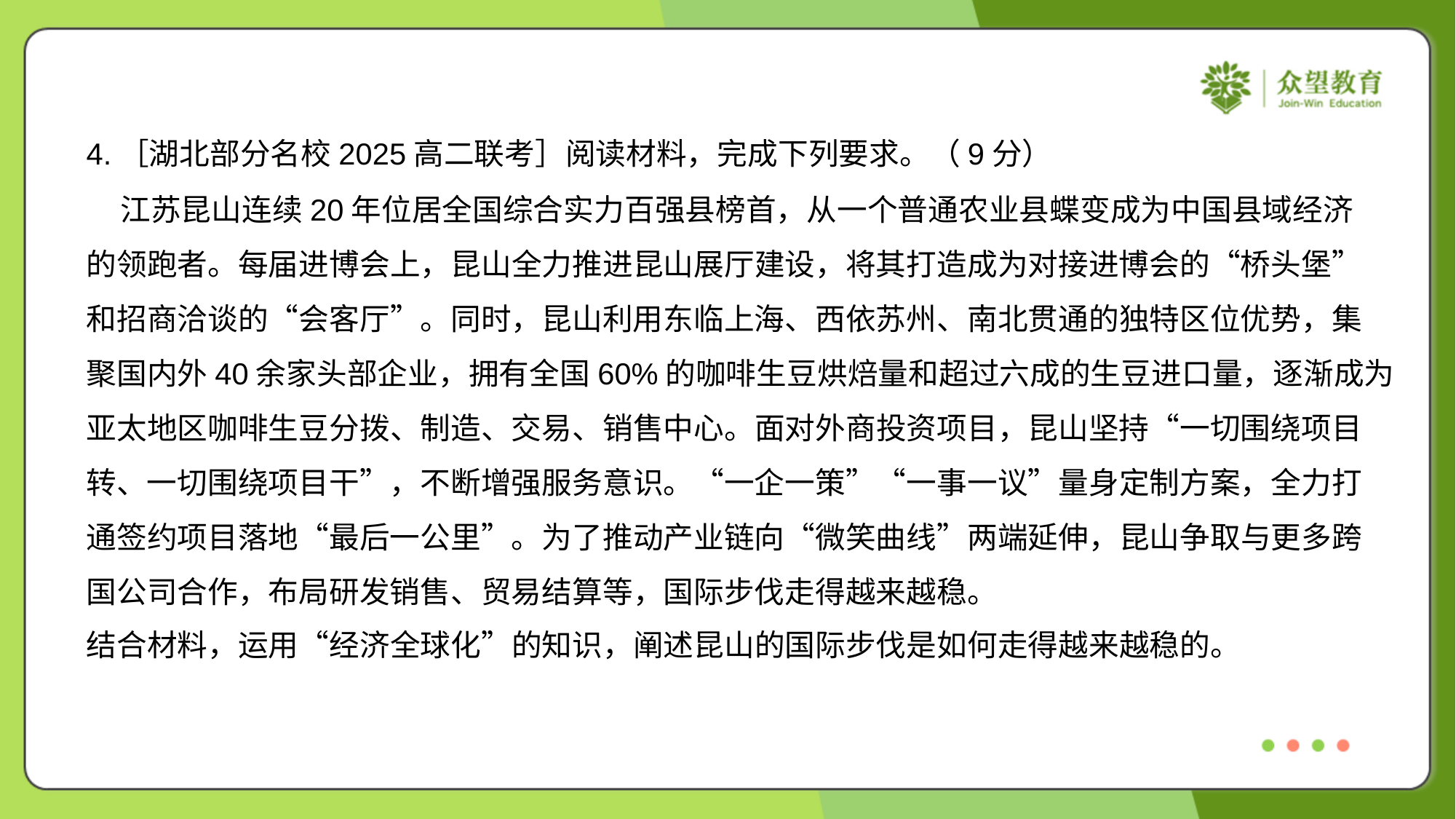

4.［湖北部分名校2025高二联考］阅读材料，完成下列要求。（9分）
    江苏昆山连续20年位居全国综合实力百强县榜首，从一个普通农业县蝶变成为中国县域经济
的领跑者。每届进博会上，昆山全力推进昆山展厅建设，将其打造成为对接进博会的“桥头堡”
和招商洽谈的“会客厅”。同时，昆山利用东临上海、西依苏州、南北贯通的独特区位优势，集
聚国内外40余家头部企业，拥有全国60%的咖啡生豆烘焙量和超过六成的生豆进口量，逐渐成为
亚太地区咖啡生豆分拨、制造、交易、销售中心。面对外商投资项目，昆山坚持“一切围绕项目
转、一切围绕项目干”，不断增强服务意识。“一企一策”“一事一议”量身定制方案，全力打
通签约项目落地“最后一公里”。为了推动产业链向“微笑曲线”两端延伸，昆山争取与更多跨
国公司合作，布局研发销售、贸易结算等，国际步伐走得越来越稳。
结合材料，运用“经济全球化”的知识，阐述昆山的国际步伐是如何走得越来越稳的。